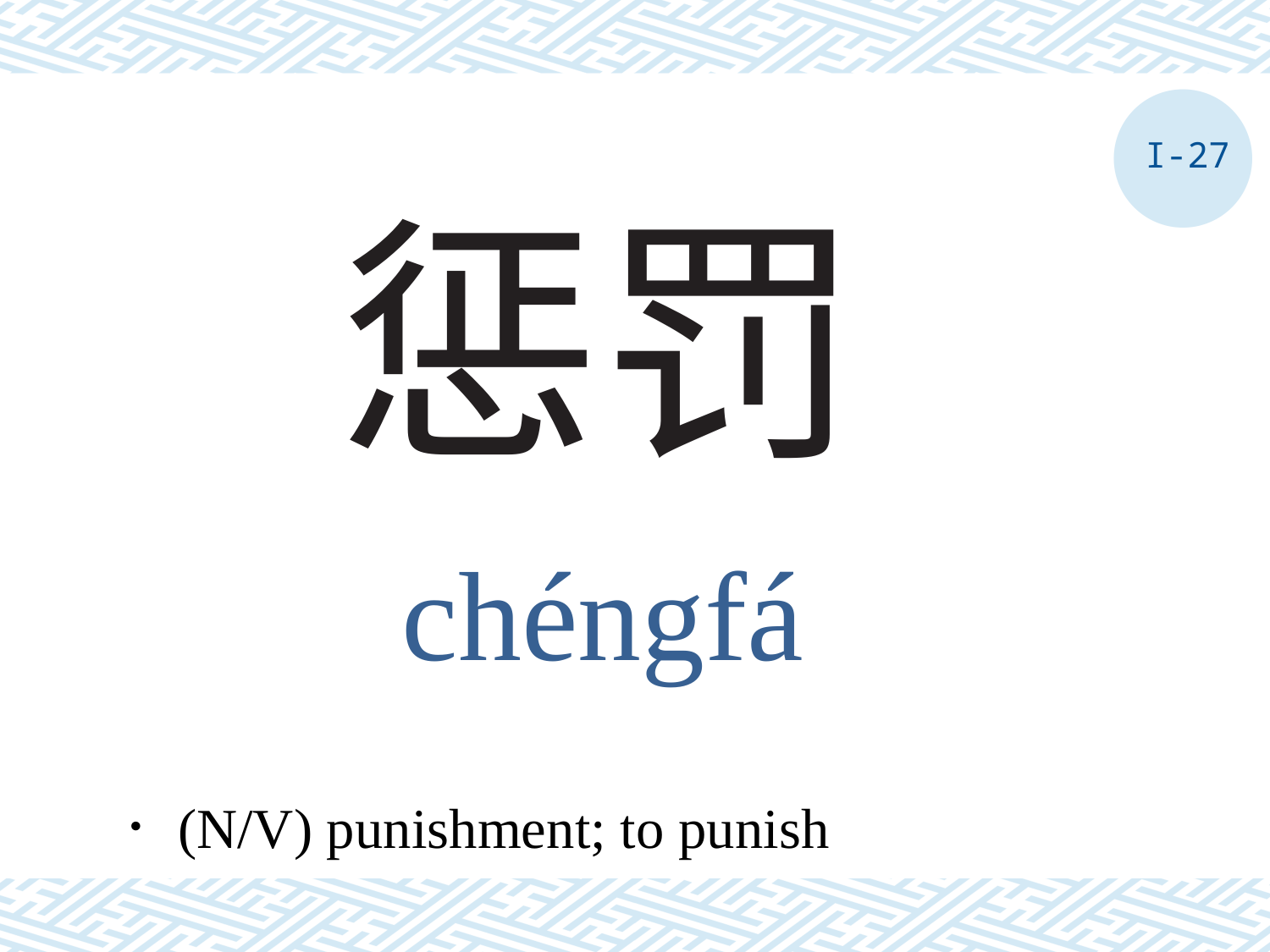

I-27

# 惩罚
chéngfá
．(N/V) punishment; to punish